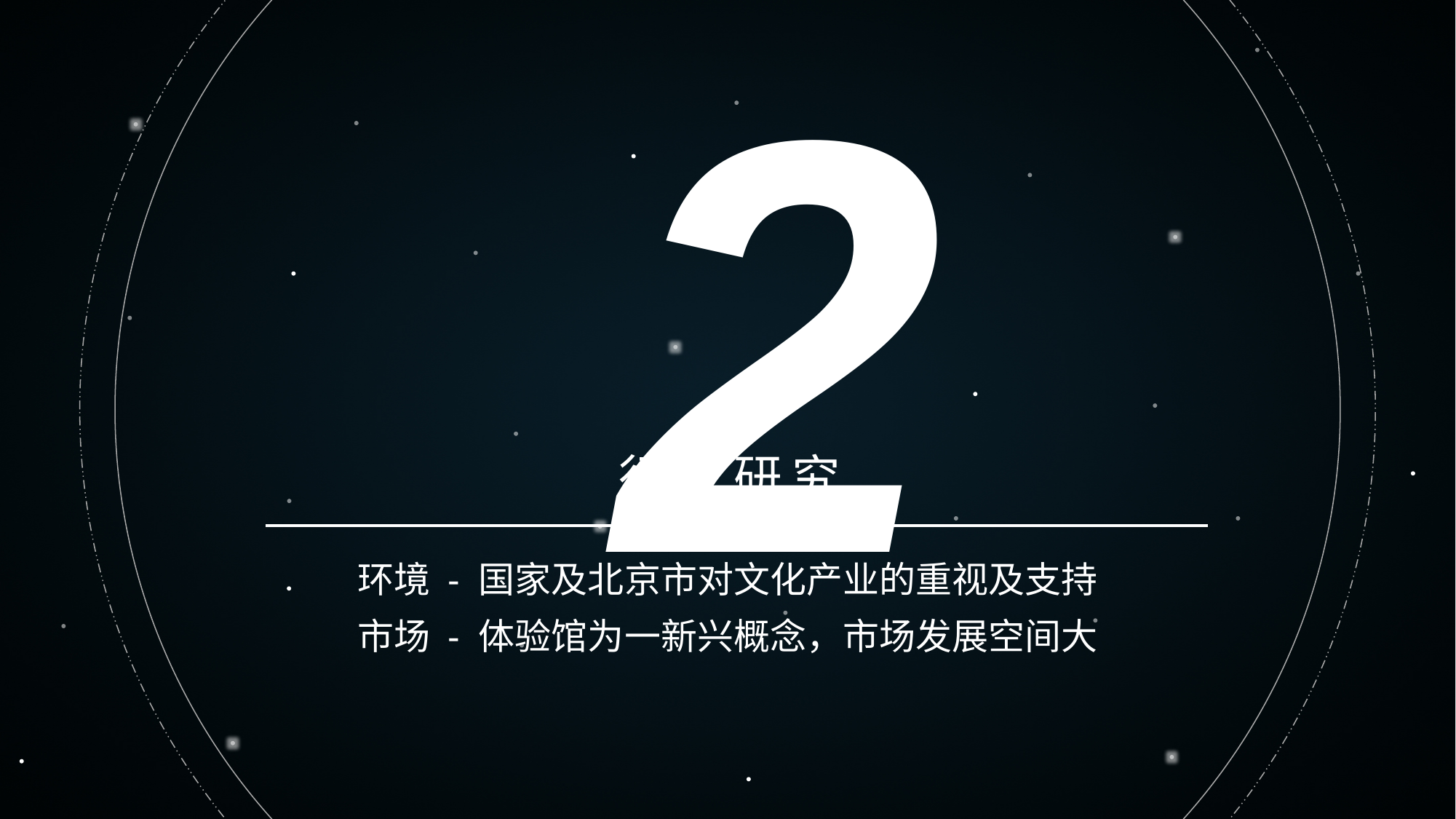

2
行业研究
环境 - 国家及北京市对文化产业的重视及支持
市场 - 体验馆为一新兴概念，市场发展空间大